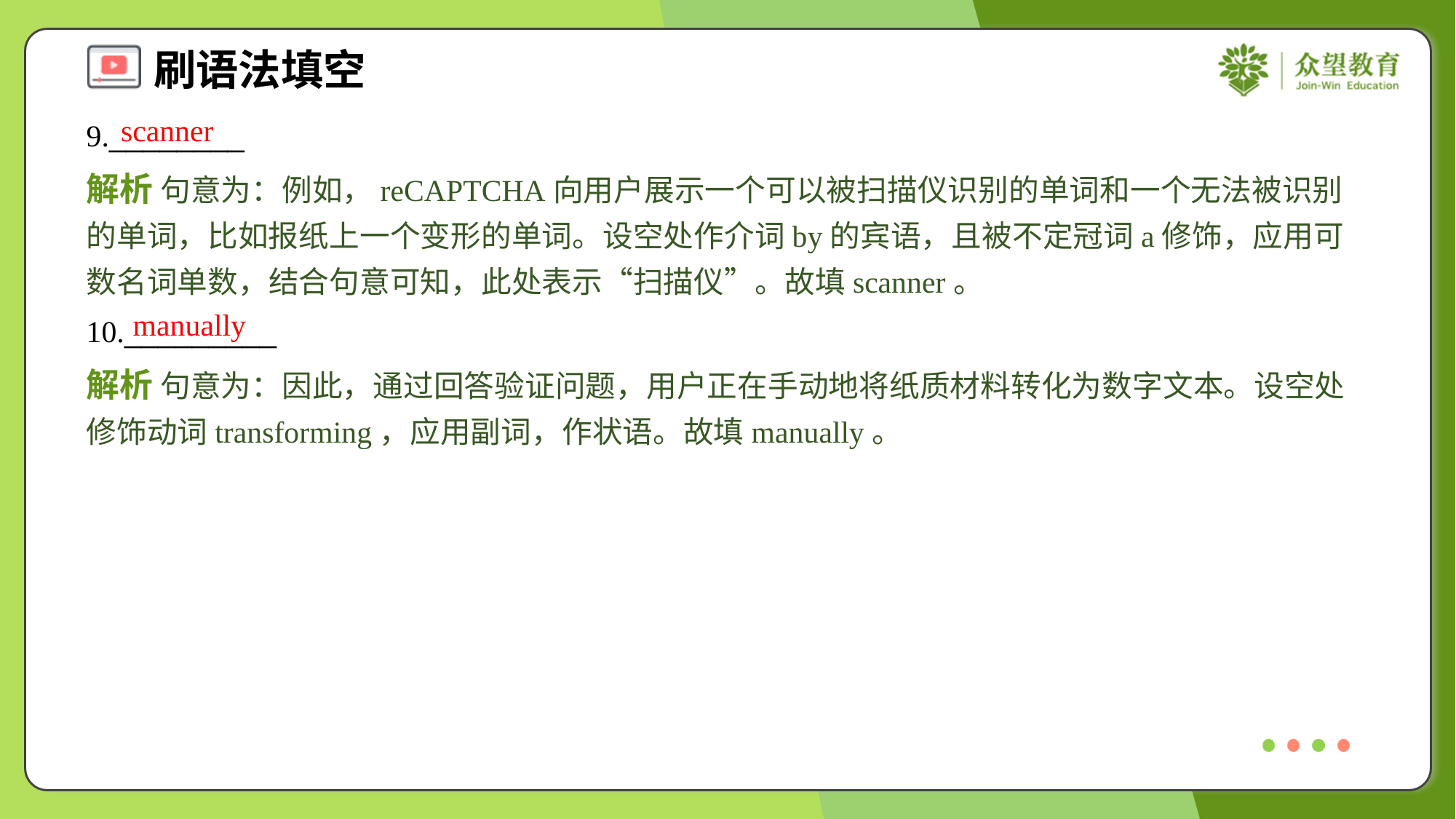

scanner
9.________
解析 句意为：例如，reCAPTCHA向用户展示一个可以被扫描仪识别的单词和一个无法被识别的单词，比如报纸上一个变形的单词。设空处作介词by的宾语，且被不定冠词a修饰，应用可数名词单数，结合句意可知，此处表示“扫描仪”。故填scanner。
manually
10._________
解析 句意为：因此，通过回答验证问题，用户正在手动地将纸质材料转化为数字文本。设空处修饰动词transforming，应用副词，作状语。故填manually。